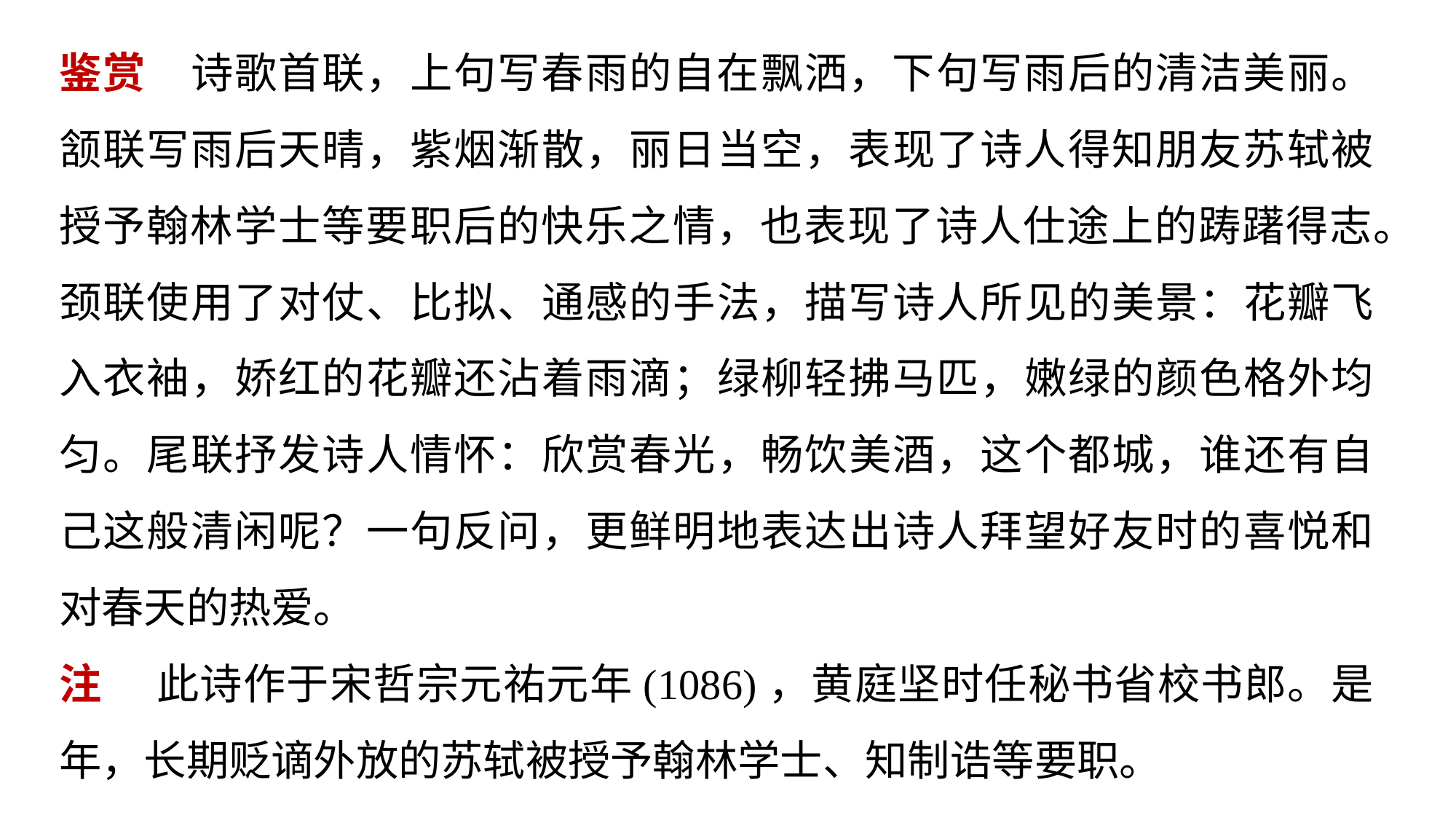

鉴赏　诗歌首联，上句写春雨的自在飘洒，下句写雨后的清洁美丽。颔联写雨后天晴，紫烟渐散，丽日当空，表现了诗人得知朋友苏轼被授予翰林学士等要职后的快乐之情，也表现了诗人仕途上的踌躇得志。颈联使用了对仗、比拟、通感的手法，描写诗人所见的美景：花瓣飞入衣袖，娇红的花瓣还沾着雨滴；绿柳轻拂马匹，嫩绿的颜色格外均匀。尾联抒发诗人情怀：欣赏春光，畅饮美酒，这个都城，谁还有自己这般清闲呢？一句反问，更鲜明地表达出诗人拜望好友时的喜悦和对春天的热爱。
注 　此诗作于宋哲宗元祐元年(1086)，黄庭坚时任秘书省校书郎。是年，长期贬谪外放的苏轼被授予翰林学士、知制诰等要职。